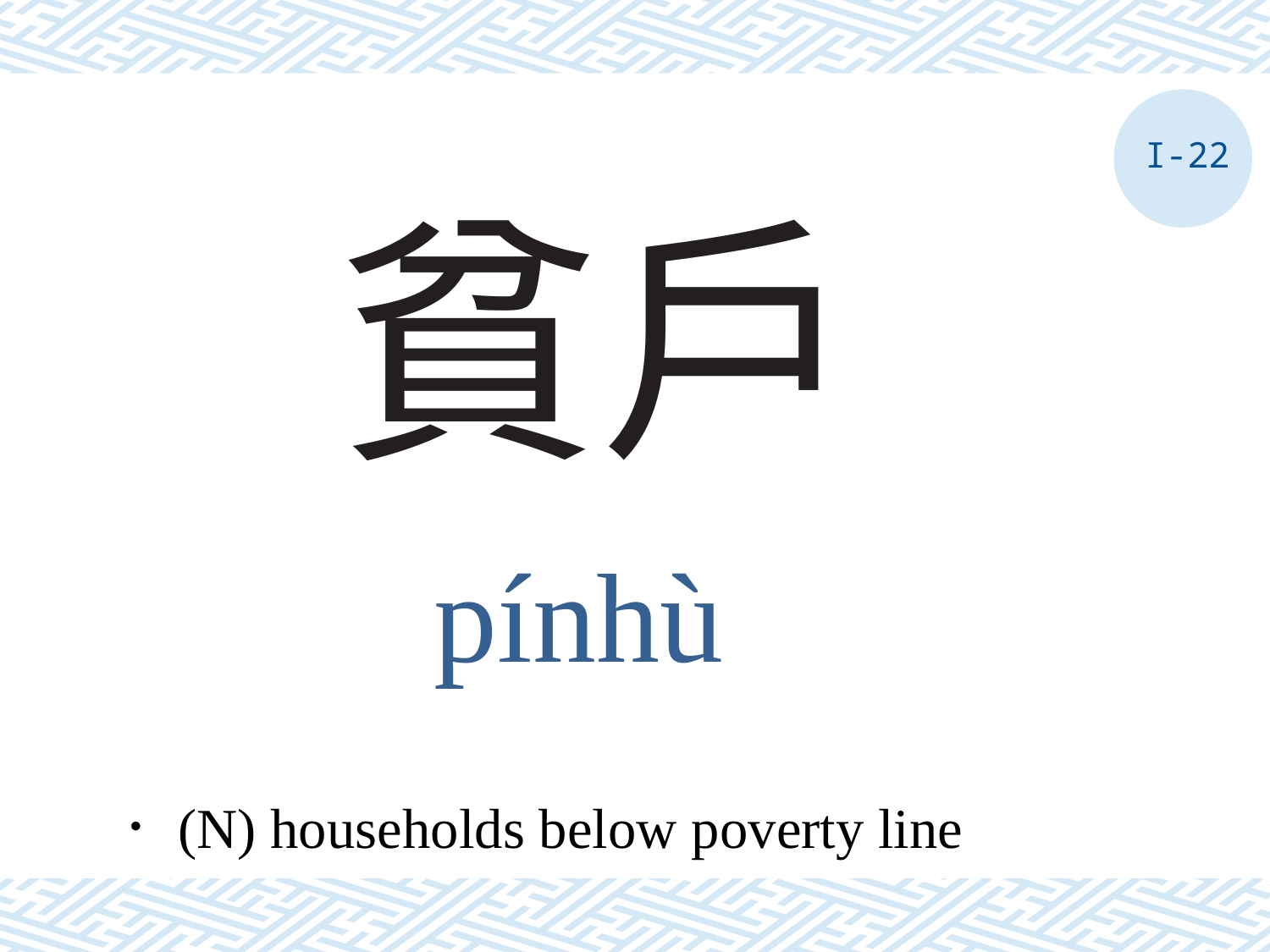

I-22

# 貧戶
pínhù
．(N) households below poverty line